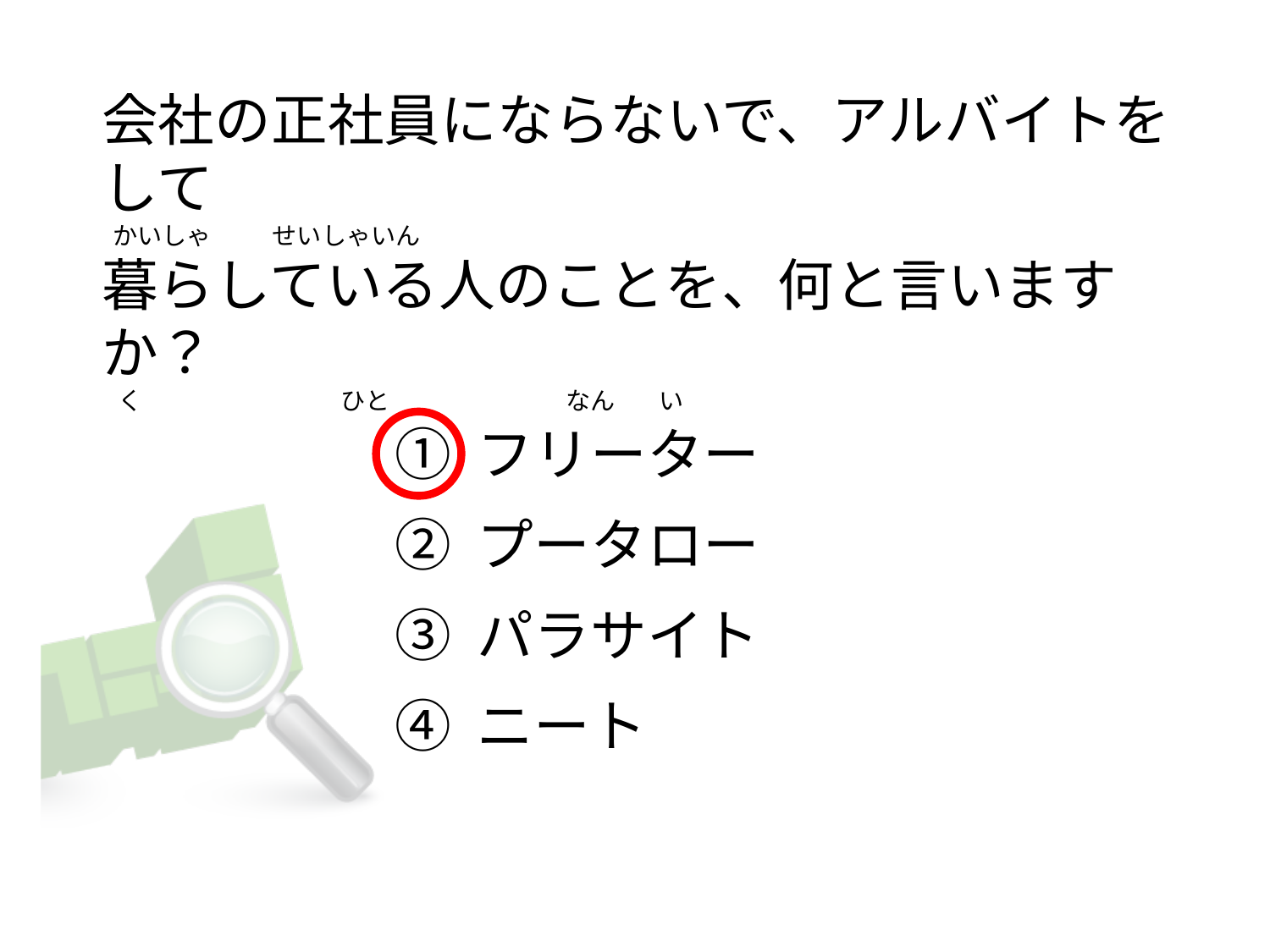

# 会社の正社員にならないで、アルバイトをして   かいしゃ           せいしゃいん 暮らしている人のことを、何と言いますか？    く                                    ひと                                なん        い

① フリーター
② プータロー
③ パラサイト
④ ニート